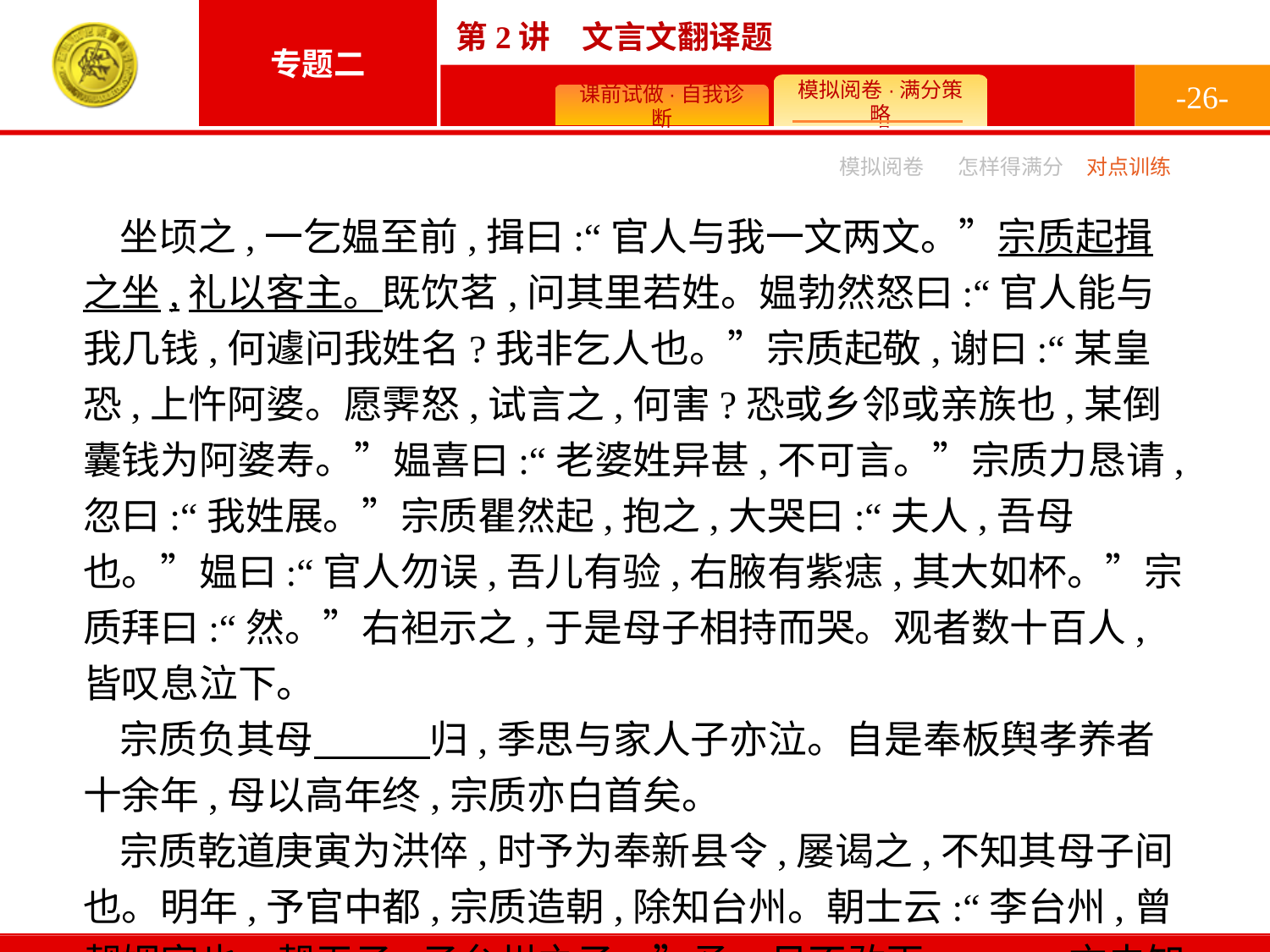

-26-
模拟阅卷
怎样得满分
对点训练
坐顷之,一乞媪至前,揖曰:“官人与我一文两文。”宗质起揖之坐,礼以客主。既饮茗,问其里若姓。媪勃然怒曰:“官人能与我几钱,何遽问我姓名?我非乞人也。”宗质起敬,谢曰:“某皇恐,上忤阿婆。愿霁怒,试言之,何害?恐或乡邻或亲族也,某倒囊钱为阿婆寿。”媪喜曰:“老婆姓异甚,不可言。”宗质力恳请,忽曰:“我姓展。”宗质瞿然起,抱之,大哭曰:“夫人,吾母也。”媪曰:“官人勿误,吾儿有验,右腋有紫痣,其大如杯。”宗质拜曰:“然。”右袒示之,于是母子相持而哭。观者数十百人,皆叹息泣下。
宗质负其母　　　归,季思与家人子亦泣。自是奉板舆孝养者十余年,母以高年终,宗质亦白首矣。
宗质乾道庚寅为洪倅,时予为奉新县令,屡谒之,不知其母子间也。明年,予官中都,宗质造朝,除知台州。朝士云:“李台州,曾觌姻家也。觌无子,子台州之子。”予一见不敢再　　　,亦未知其孝。